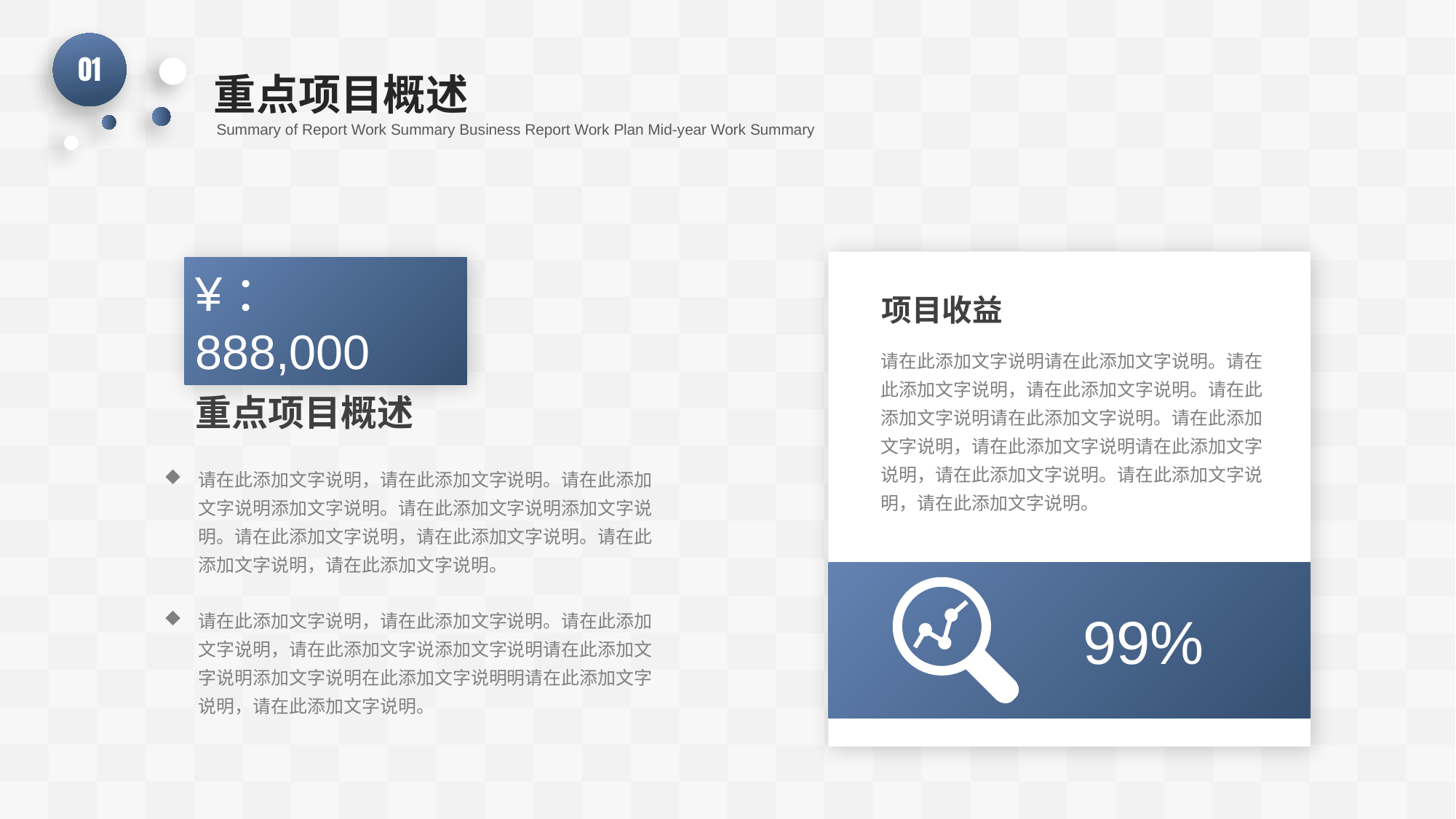

01

重点项目概述

Summary of Report Work Summary Business Report Work Plan Mid-year Work Summary

项目收益
请在此添加文字说明请在此添加文字说明。请在此添加文字说明，请在此添加文字说明。请在此添加文字说明请在此添加文字说明。请在此添加文字说明，请在此添加文字说明请在此添加文字说明，请在此添加文字说明。请在此添加文字说明，请在此添加文字说明。

99%
¥：888,000
重点项目概述
请在此添加文字说明，请在此添加文字说明。请在此添加文字说明添加文字说明。请在此添加文字说明添加文字说明。请在此添加文字说明，请在此添加文字说明。请在此添加文字说明，请在此添加文字说明。

请在此添加文字说明，请在此添加文字说明。请在此添加文字说明，请在此添加文字说添加文字说明请在此添加文字说明添加文字说明在此添加文字说明明请在此添加文字说明，请在此添加文字说明。